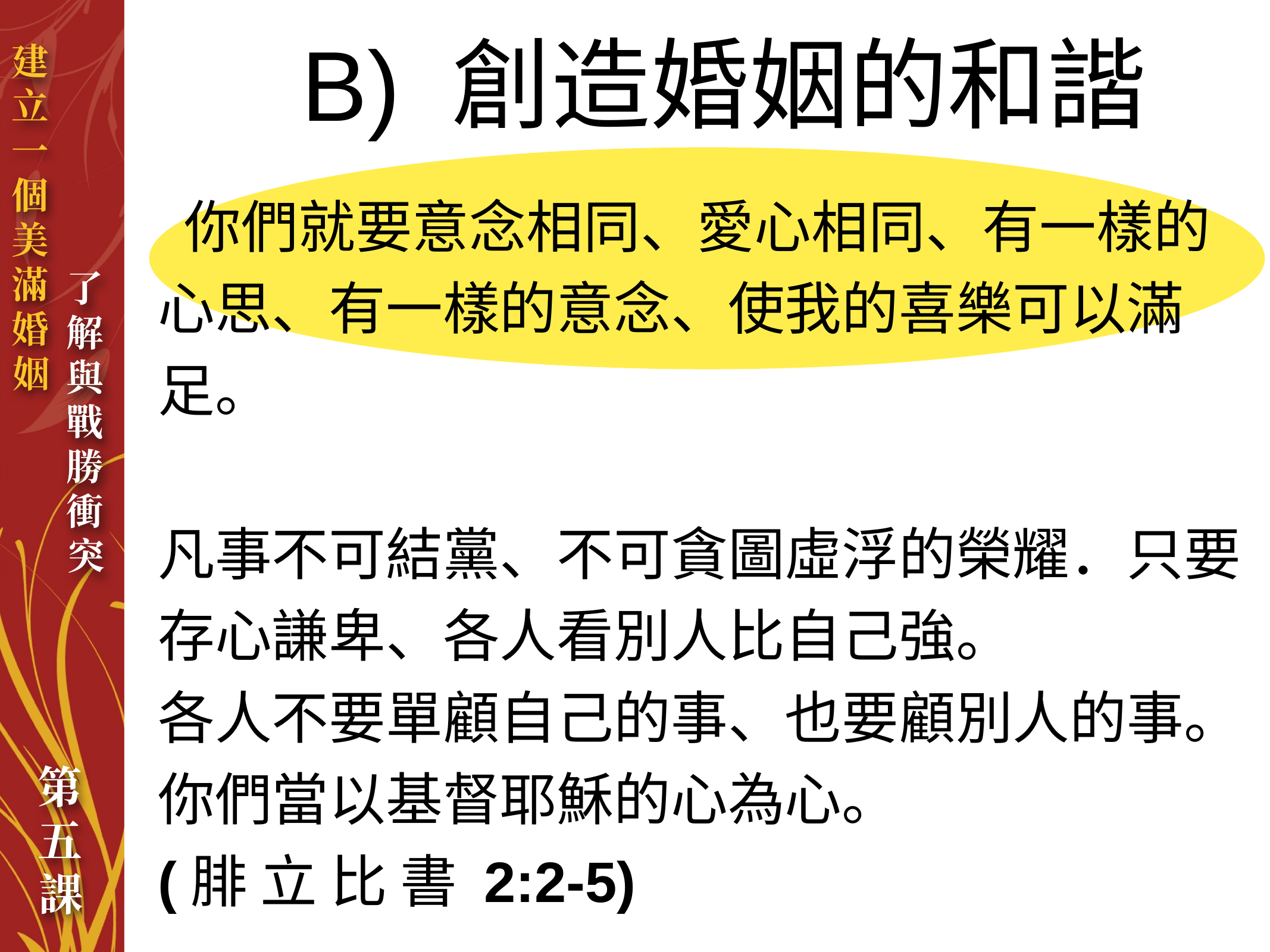

B) 創造婚姻的和諧

 你們就要意念相同、愛心相同、有一樣的心思、有一樣的意念、使我的喜樂可以滿足。

凡事不可結黨、不可貪圖虛浮的榮耀．只要存心謙卑、各人看別人比自己強。
各人不要單顧自己的事、也要顧別人的事。
你們當以基督耶穌的心為心。
(腓 立 比 書 2:2-5)